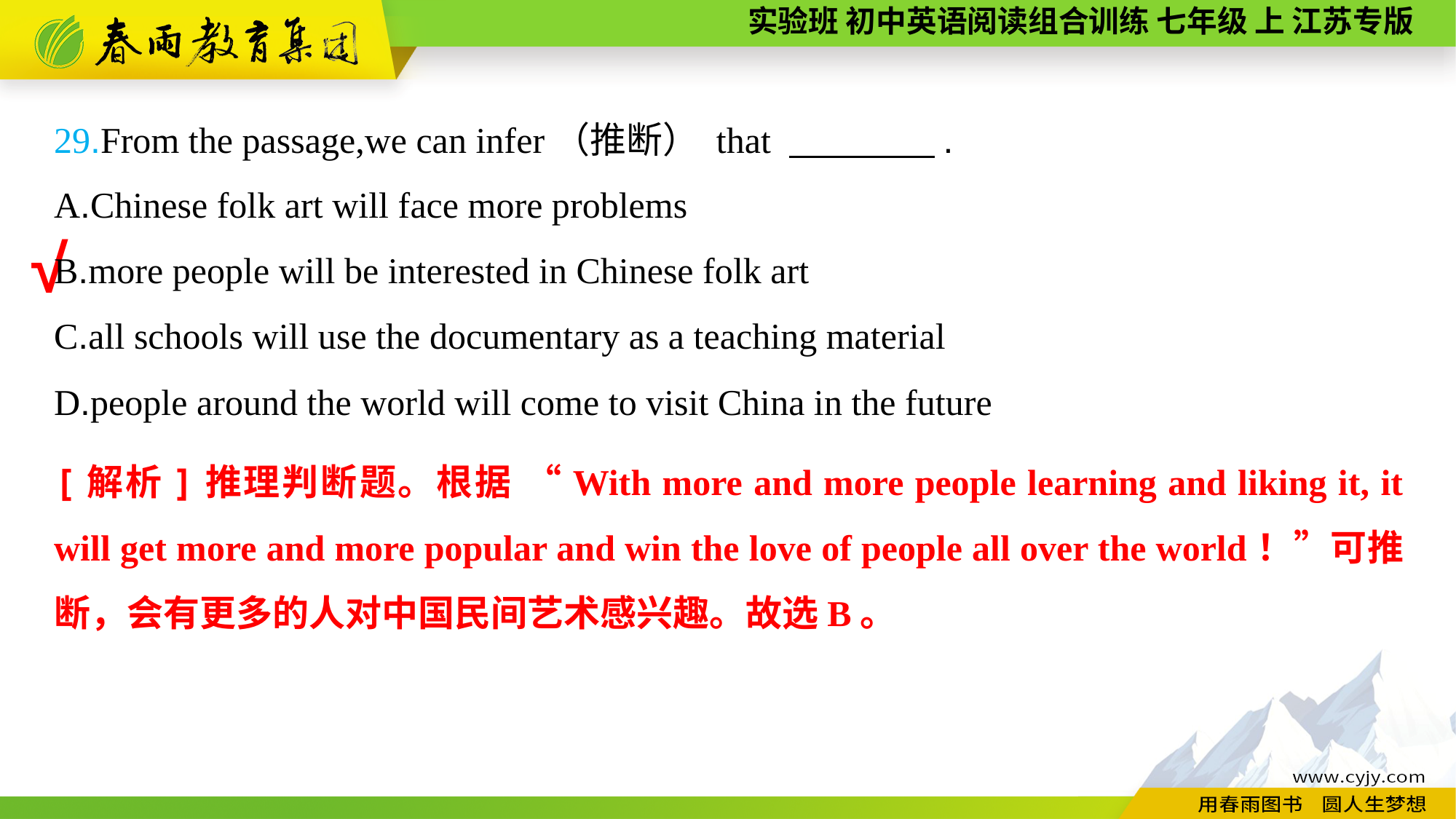

29.From the passage,we can infer（推断） that 　　　　.
A.Chinese folk art will face more problems
B.more people will be interested in Chinese folk art
C.all schools will use the documentary as a teaching material
D.people around the world will come to visit China in the future
√
[解析]推理判断题。根据 “With more and more people learning and liking it, it will get more and more popular and win the love of people all over the world！”可推断，会有更多的人对中国民间艺术感兴趣。故选B。